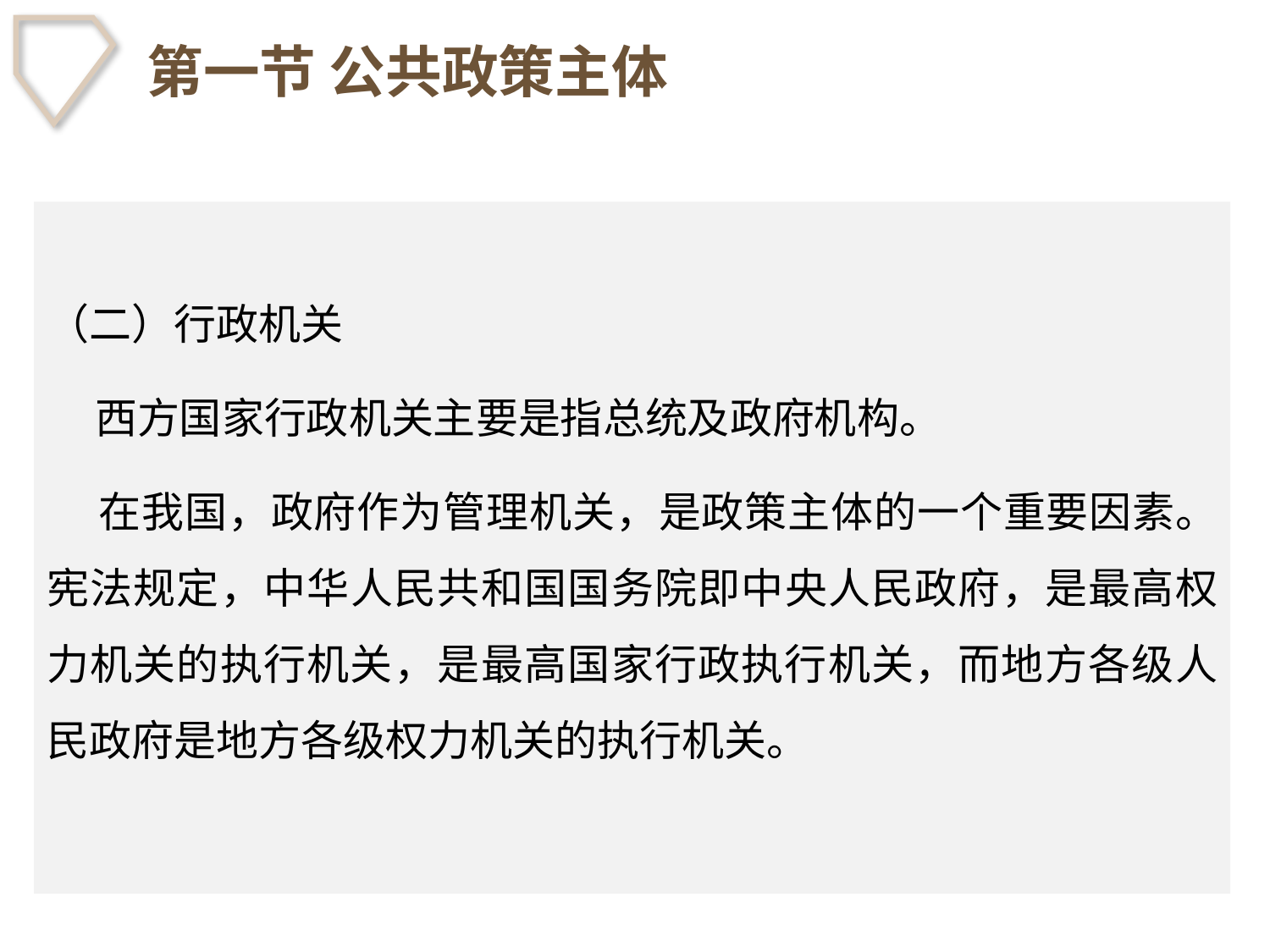

# 第一节 公共政策主体

（二）行政机关
    西方国家行政机关主要是指总统及政府机构。
    在我国，政府作为管理机关，是政策主体的一个重要因素。宪法规定，中华人民共和国国务院即中央人民政府，是最高权力机关的执行机关，是最高国家行政执行机关，而地方各级人民政府是地方各级权力机关的执行机关。